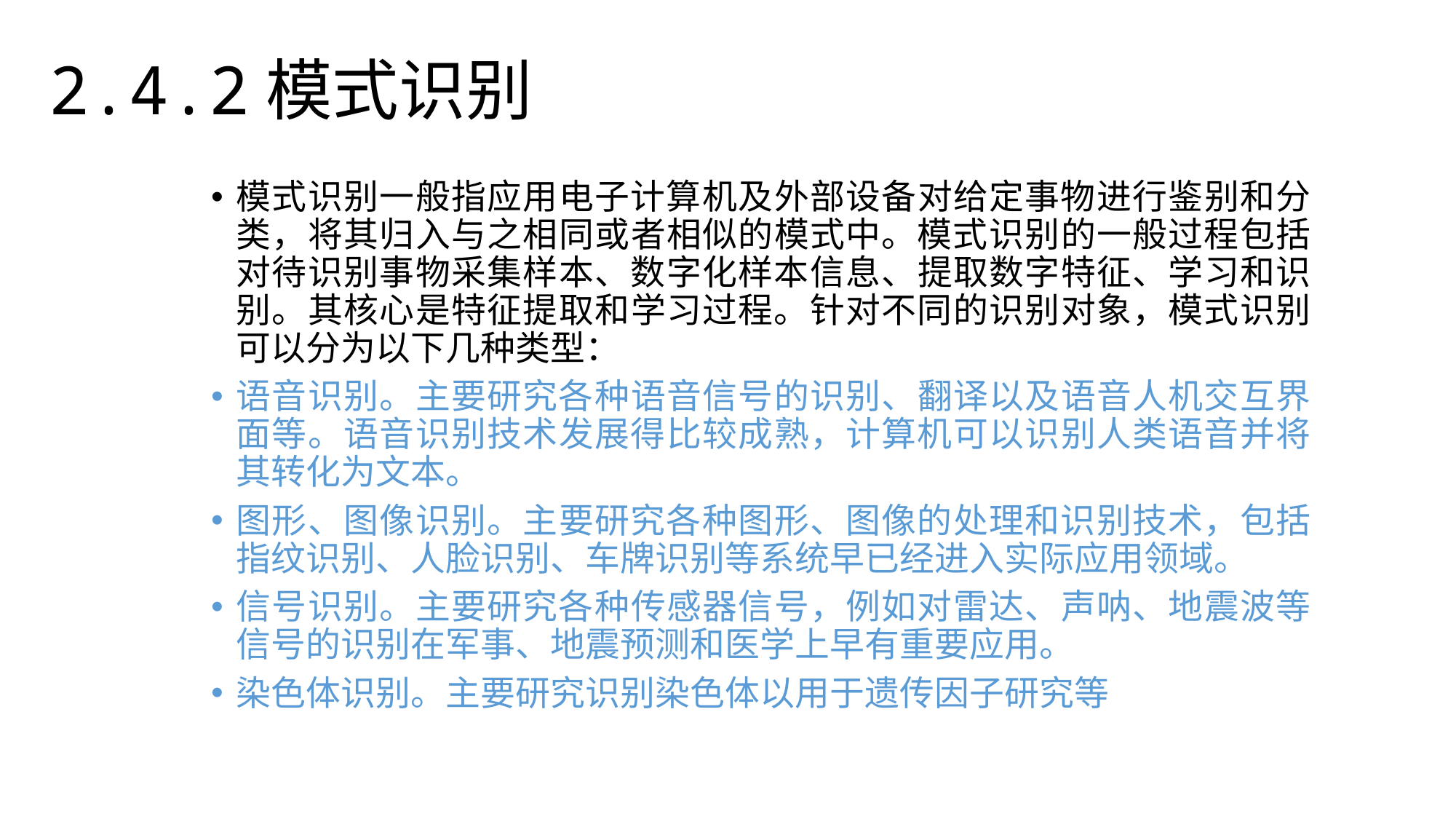

2.4.2模式识别
模式识别一般指应用电子计算机及外部设备对给定事物进行鉴别和分类，将其归入与之相同或者相似的模式中。模式识别的一般过程包括对待识别事物采集样本、数字化样本信息、提取数字特征、学习和识别。其核心是特征提取和学习过程。针对不同的识别对象，模式识别可以分为以下几种类型：
语音识别。主要研究各种语音信号的识别、翻译以及语音人机交互界面等。语音识别技术发展得比较成熟，计算机可以识别人类语音并将其转化为文本。
图形、图像识别。主要研究各种图形、图像的处理和识别技术，包括指纹识别、人脸识别、车牌识别等系统早已经进入实际应用领域。
信号识别。主要研究各种传感器信号，例如对雷达、声呐、地震波等信号的识别在军事、地震预测和医学上早有重要应用。
染色体识别。主要研究识别染色体以用于遗传因子研究等